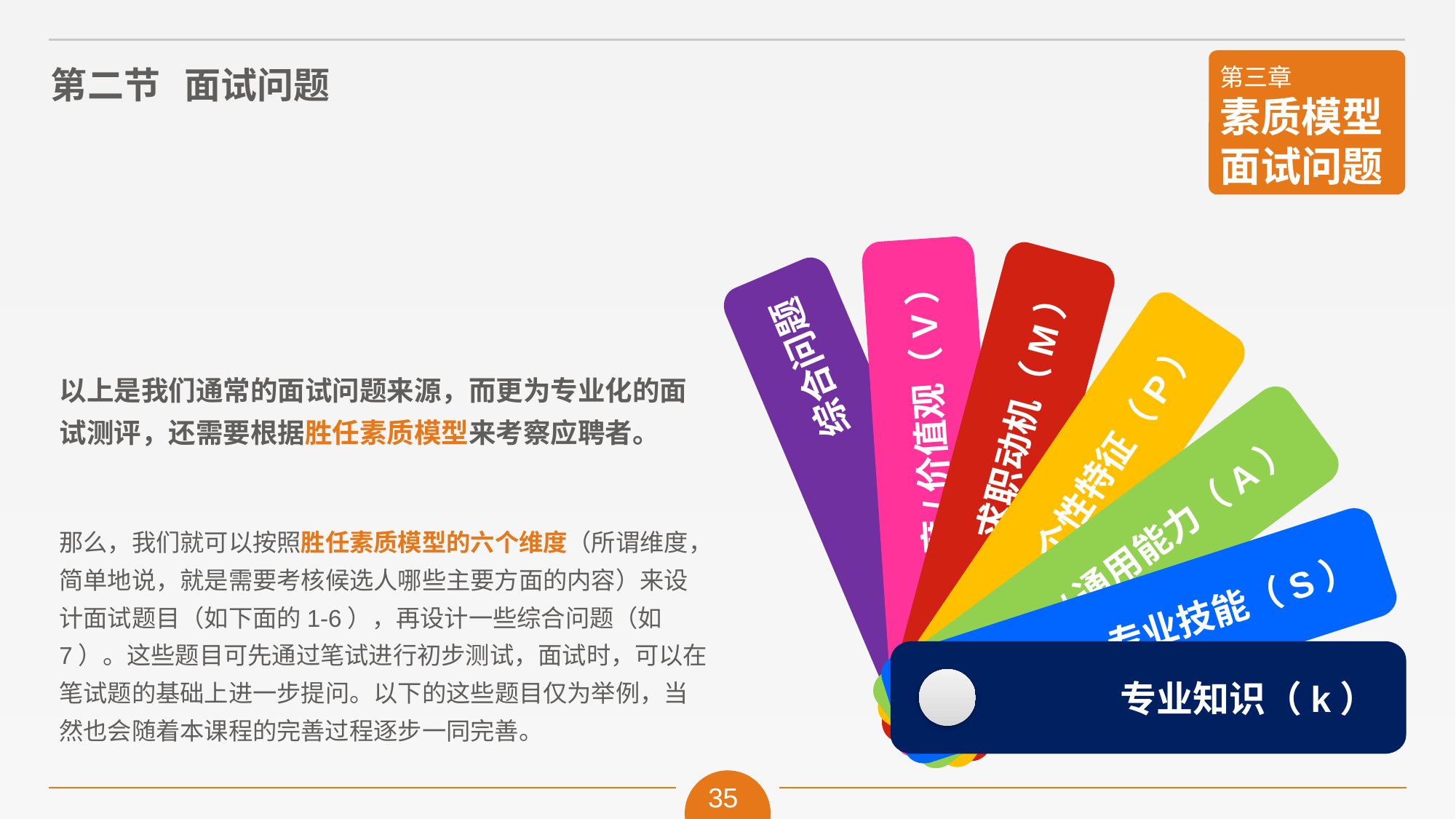

态度/价值观（V）
求职动机（M）
综合问题
个性特征（P）
综合能力/通用能力（A）
专业技能（S）
专业知识（k）

以上是我们通常的面试问题来源，而更为专业化的面试测评，还需要根据胜任素质模型来考察应聘者。
那么，我们就可以按照胜任素质模型的六个维度（所谓维度，简单地说，就是需要考核候选人哪些主要方面的内容）来设计面试题目（如下面的1-6），再设计一些综合问题（如7）。这些题目可先通过笔试进行初步测试，面试时，可以在笔试题的基础上进一步提问。以下的这些题目仅为举例，当然也会随着本课程的完善过程逐步一同完善。